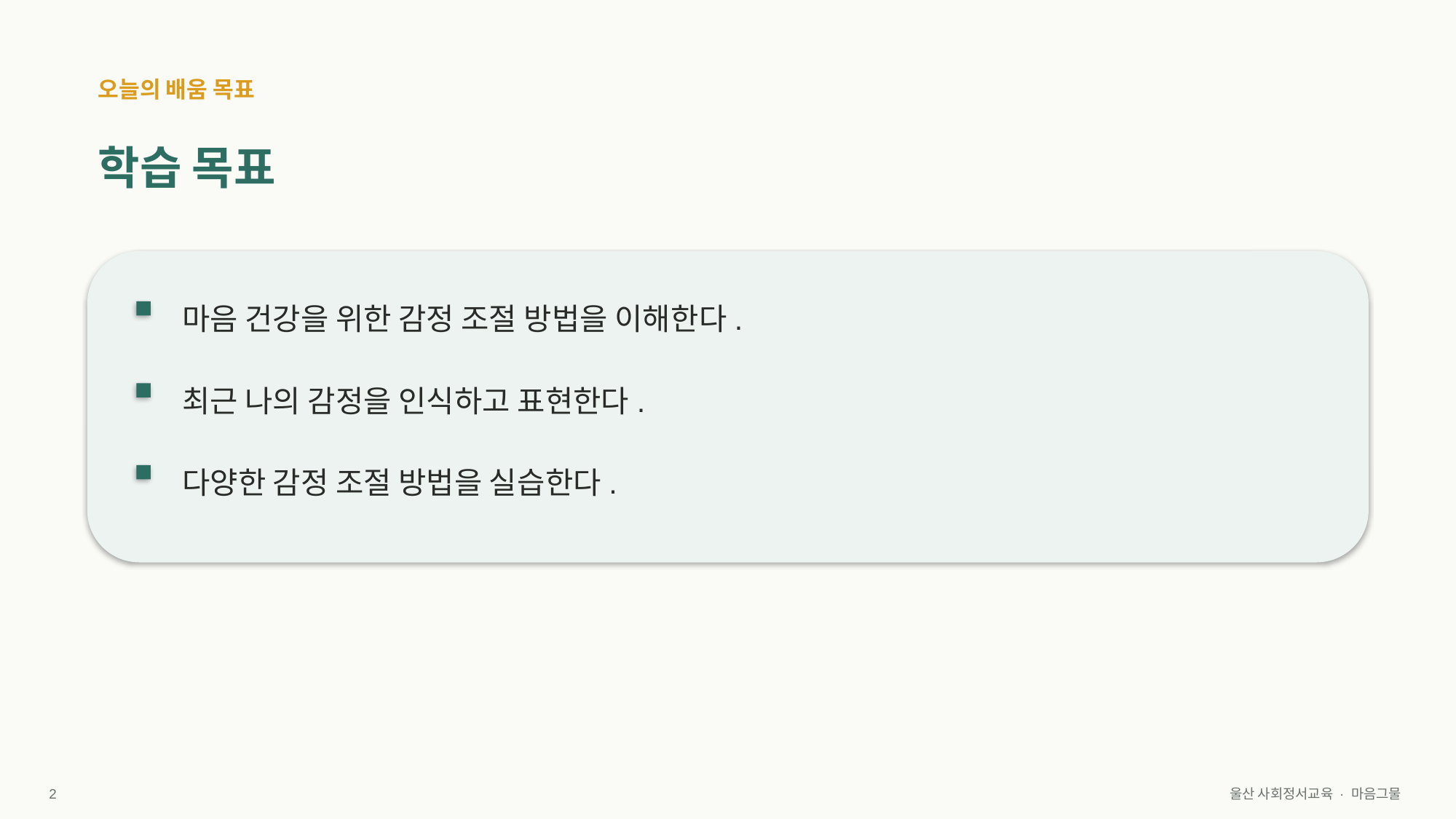

오늘의 배움 목표
학습 목표

마음 건강을 위한 감정 조절 방법을 이해한다.

최근 나의 감정을 인식하고 표현한다.

다양한 감정 조절 방법을 실습한다.

2
울산 사회정서교육 · 마음그물